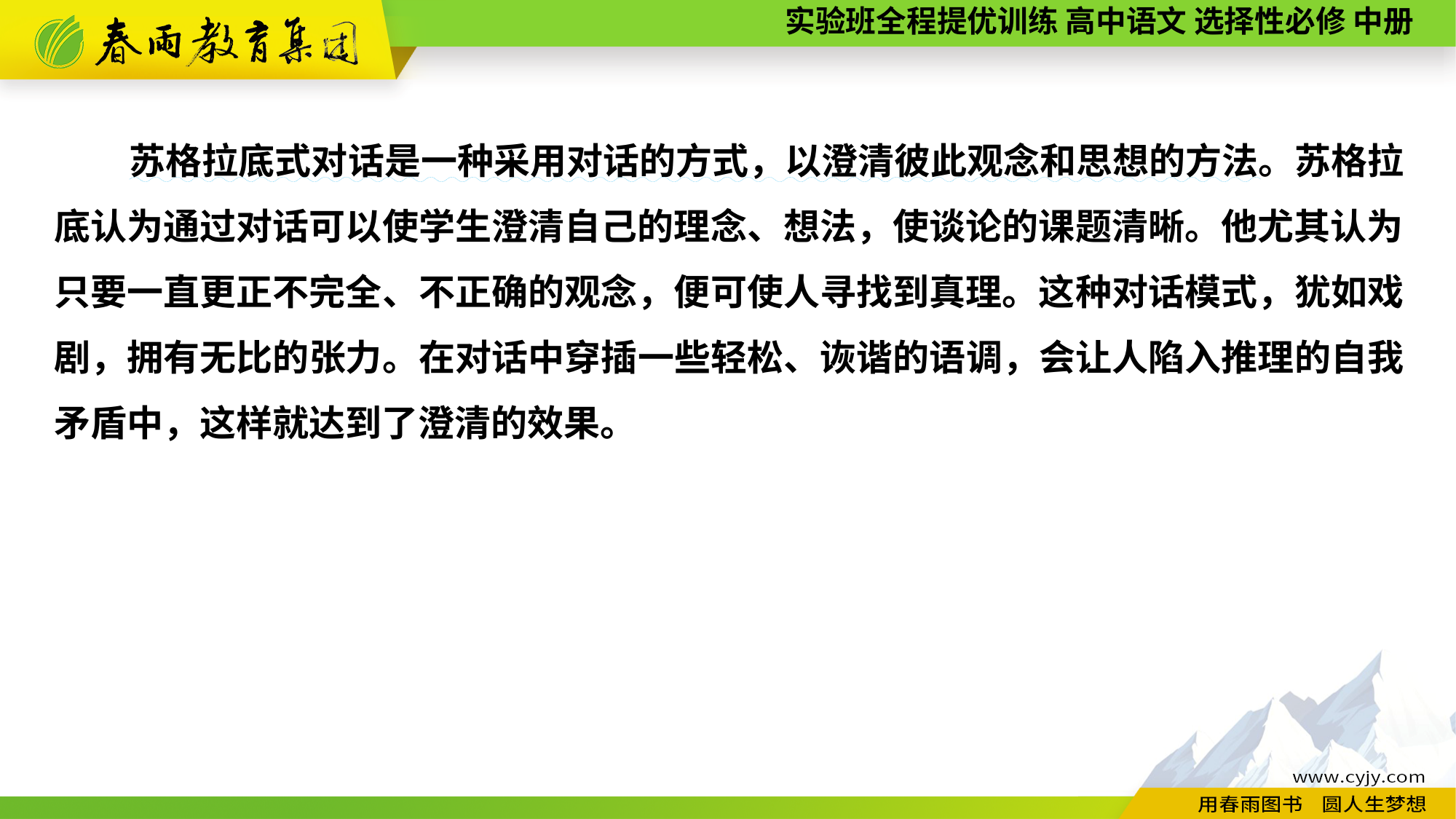

苏格拉底式对话是一种采用对话的方式，以澄清彼此观念和思想的方法。苏格拉底认为通过对话可以使学生澄清自己的理念、想法，使谈论的课题清晰。他尤其认为只要一直更正不完全、不正确的观念，便可使人寻找到真理。这种对话模式，犹如戏剧，拥有无比的张力。在对话中穿插一些轻松、诙谐的语调，会让人陷入推理的自我矛盾中，这样就达到了澄清的效果。